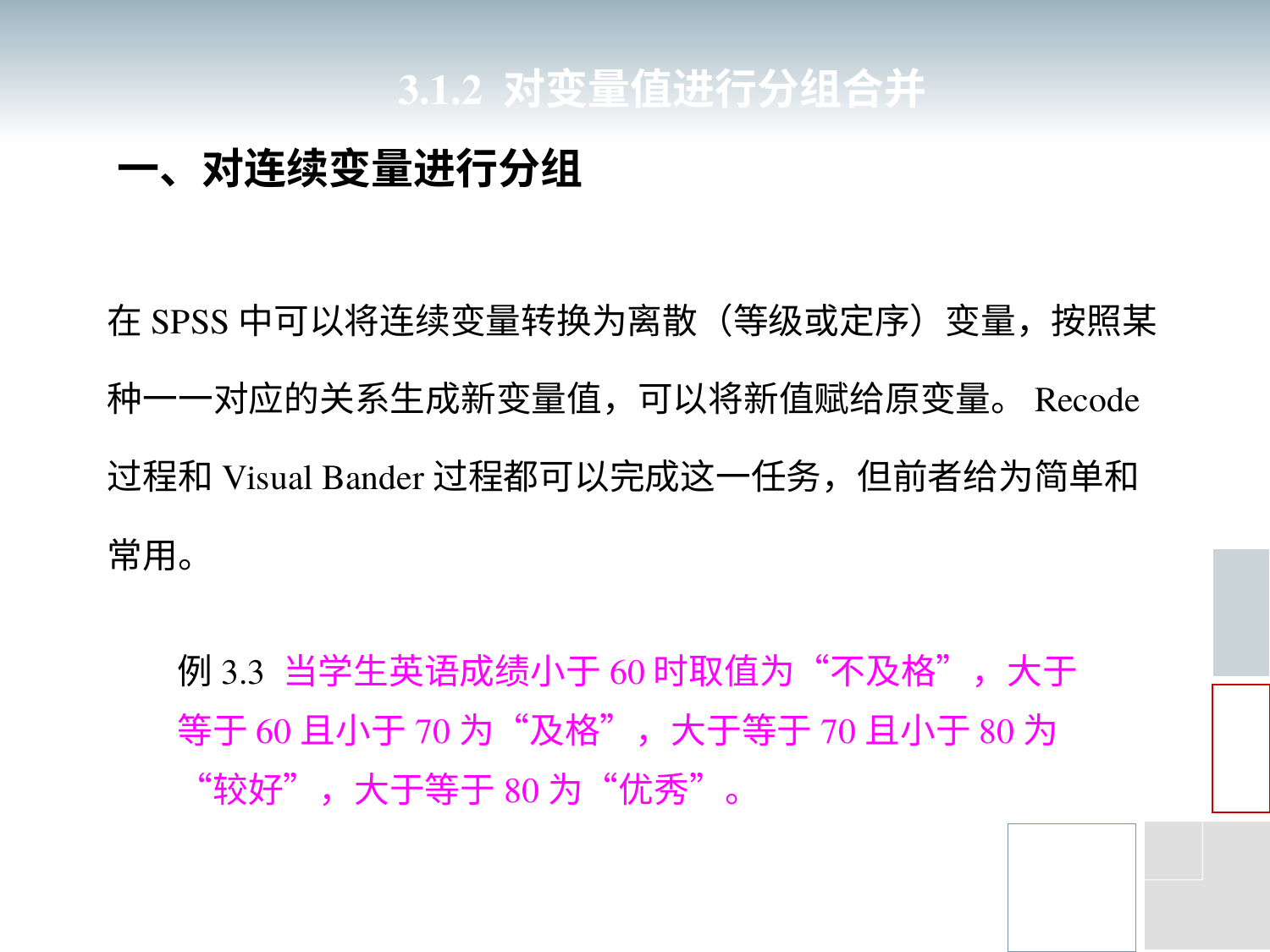

3.1.2 对变量值进行分组合并
一、对连续变量进行分组
在SPSS中可以将连续变量转换为离散（等级或定序）变量，按照某种一一对应的关系生成新变量值，可以将新值赋给原变量。Recode过程和Visual Bander过程都可以完成这一任务，但前者给为简单和常用。
例3.3 当学生英语成绩小于60时取值为“不及格”，大于等于60且小于70为“及格”，大于等于70且小于80为“较好”，大于等于80为“优秀”。